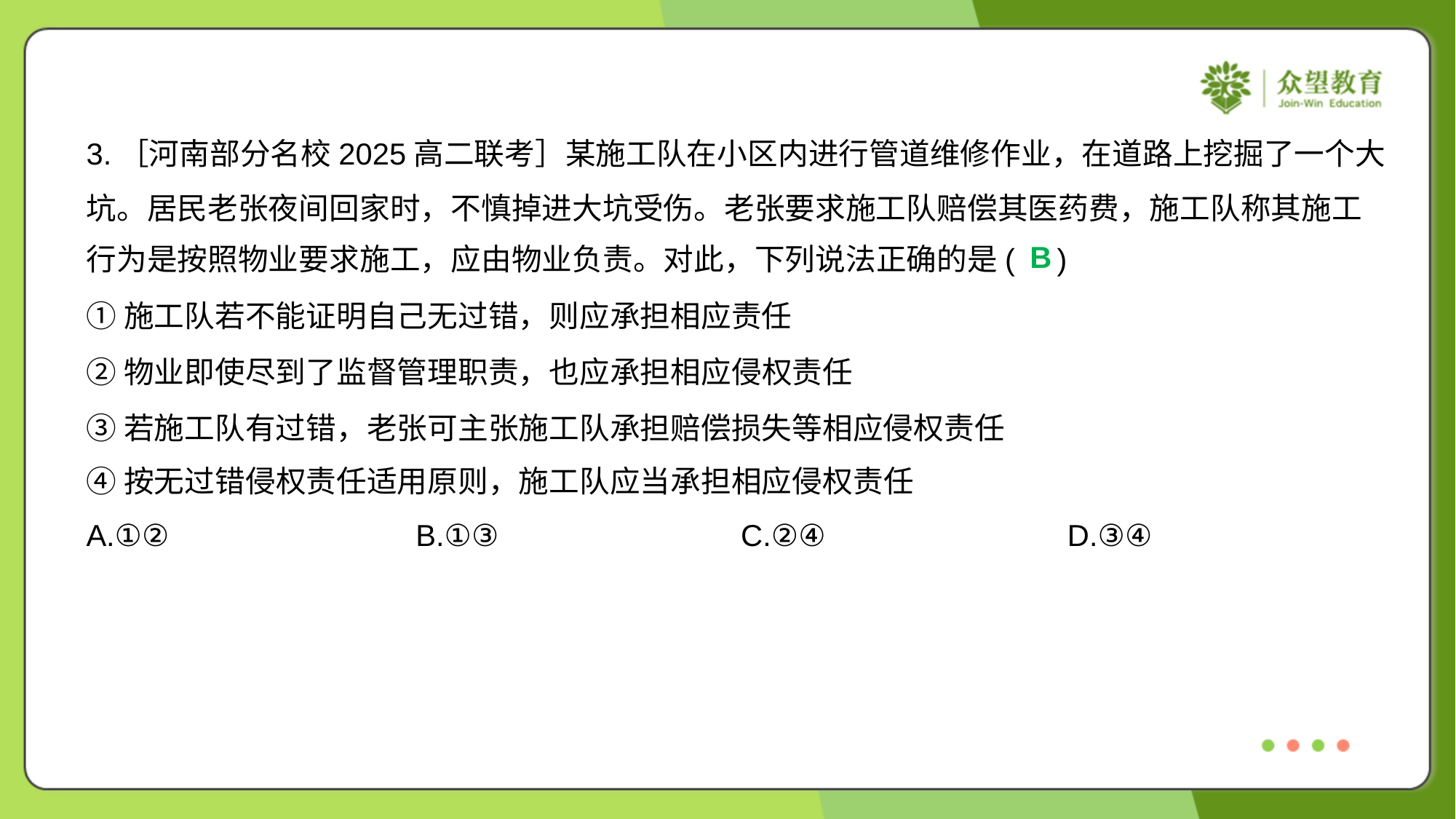

3.［河南部分名校2025高二联考］某施工队在小区内进行管道维修作业，在道路上挖掘了一个大
坑。居民老张夜间回家时，不慎掉进大坑受伤。老张要求施工队赔偿其医药费，施工队称其施工
行为是按照物业要求施工，应由物业负责。对此，下列说法正确的是(     )
B
①施工队若不能证明自己无过错，则应承担相应责任
②物业即使尽到了监督管理职责，也应承担相应侵权责任
③若施工队有过错，老张可主张施工队承担赔偿损失等相应侵权责任
④按无过错侵权责任适用原则，施工队应当承担相应侵权责任
A.①②	B.①③	C.②④	D.③④